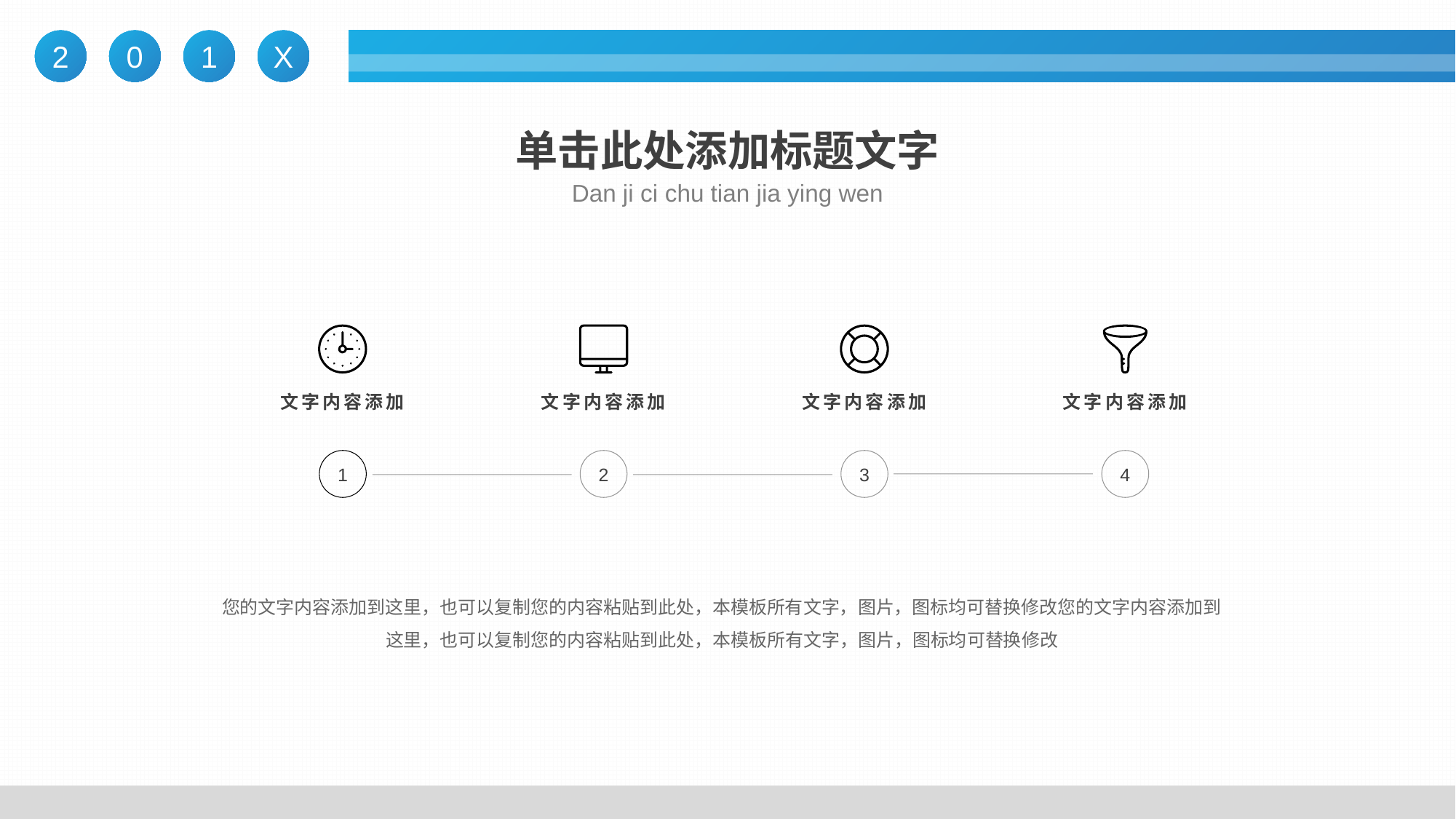

# 单击此处添加标题文字
Dan ji ci chu tian jia ying wen

文字内容添加

文字内容添加

文字内容添加

文字内容添加
1
2
3
4
您的文字内容添加到这里，也可以复制您的内容粘贴到此处，本模板所有文字，图片，图标均可替换修改您的文字内容添加到这里，也可以复制您的内容粘贴到此处，本模板所有文字，图片，图标均可替换修改